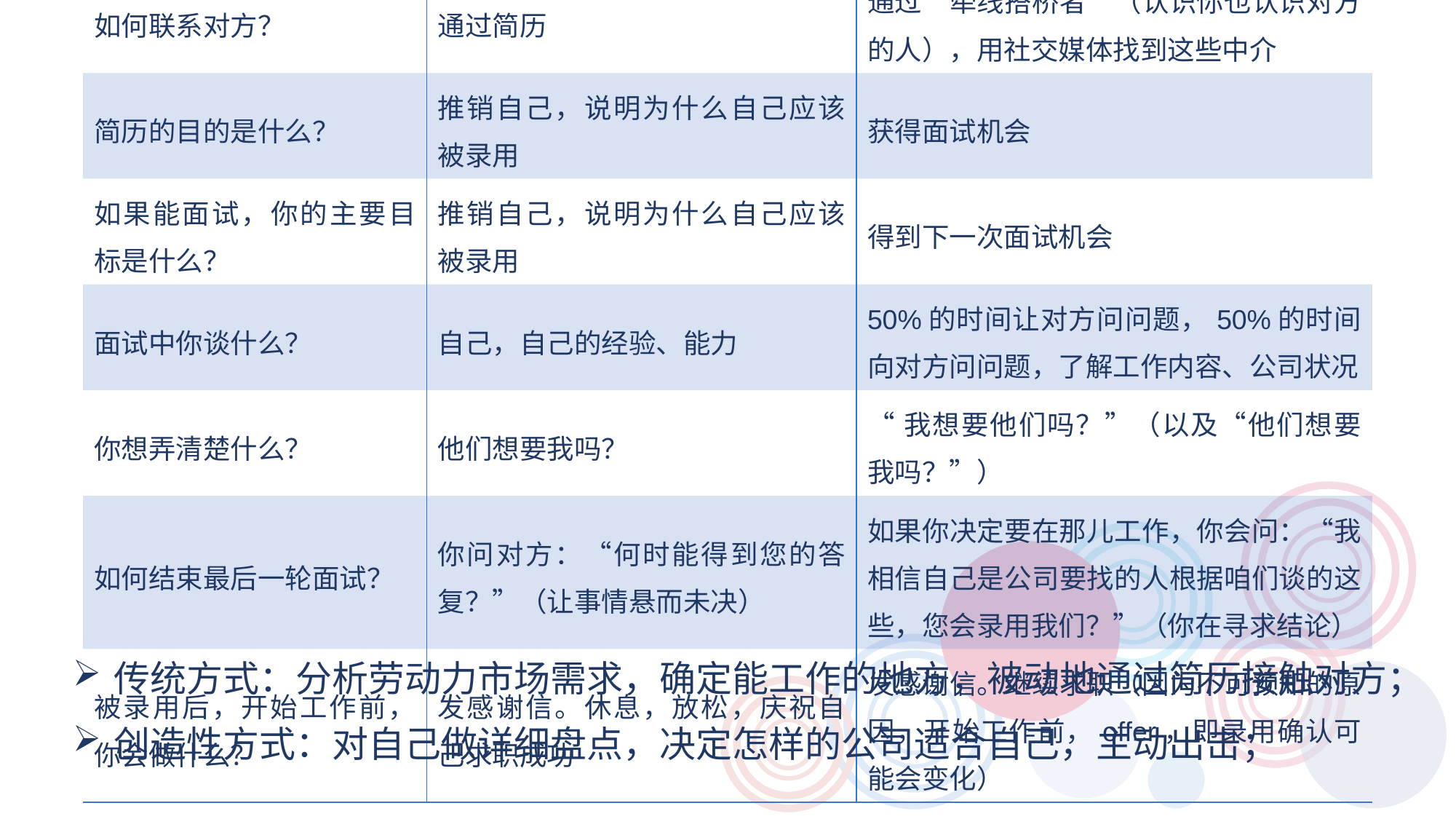

|  | 传统方式 | 创造性方式 |
| --- | --- | --- |
| 你在找什么？ | 一份工作 | “理想工作”：在喜欢的领域，运用喜欢的知识和技能 |
| 如何看待自己？ | “工作乞丐”，能被录用感到太幸运了 | “资源”，能录用你，他们将感到幸运 |
| 基本计划 | 求职前，琢磨如何“推销”自己 | 求职前，琢磨自己最想干什么工作 |
| 准备工作 | 做研究，看劳动力市场需要什么。“能干什么就对付干吧。” | 研究自己，找出自己最擅长做什么，最爱做什么。“工作得有热情。” |
| 如何决定接触哪个雇主？ | 等着对方宣布空缺 | 搜集信息，找出对哪家公司最感兴趣，即使那时他们没有空缺 |
| 如何联系对方？ | 通过简历 | 通过“牵线搭桥者”（认识你也认识对方的人），用社交媒体找到这些中介 |
| 简历的目的是什么？ | 推销自己，说明为什么自己应该被录用 | 获得面试机会 |
| 如果能面试，你的主要目标是什么？ | 推销自己，说明为什么自己应该被录用 | 得到下一次面试机会 |
| 面试中你谈什么？ | 自己，自己的经验、能力 | 50%的时间让对方问问题，50%的时间向对方问问题，了解工作内容、公司状况 |
| 你想弄清楚什么？ | 他们想要我吗？ | “我想要他们吗？”（以及“他们想要我吗？”） |
| 如何结束最后一轮面试？ | 你问对方：“何时能得到您的答复？”（让事情悬而未决） | 如果你决定要在那儿工作，你会问：“我相信自己是公司要找的人根据咱们谈的这些，您会录用我们？”（你在寻求结论） |
| 被录用后，开始工作前，你会做什么？ | 发感谢信。休息，放松，庆祝自己求职成功 | 发感谢信。继续求职（因为不可预知的原因，开始工作前，offer，即录用确认可能会变化） |
传统方式：分析劳动力市场需求，确定能工作的地方，被动地通过简历接触对方；
创造性方式：对自己做详细盘点，决定怎样的公司适合自己，主动出击；